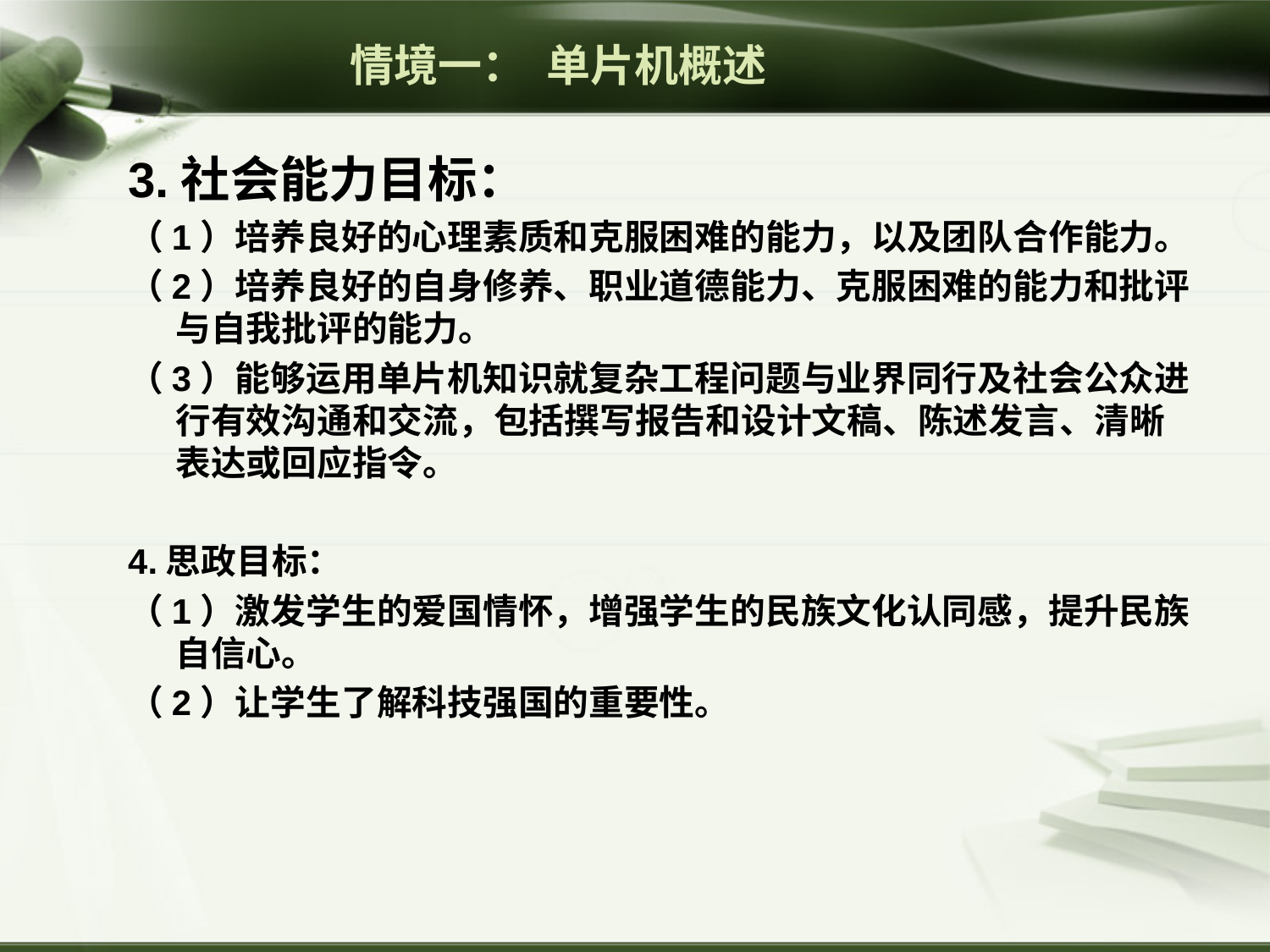

情境一：  单片机概述
3.社会能力目标：
（1）培养良好的心理素质和克服困难的能力，以及团队合作能力。
（2）培养良好的自身修养、职业道德能力、克服困难的能力和批评与自我批评的能力。
（3）能够运用单片机知识就复杂工程问题与业界同行及社会公众进行有效沟通和交流，包括撰写报告和设计文稿、陈述发言、清晰表达或回应指令。

4.思政目标：
（1）激发学生的爱国情怀，增强学生的民族文化认同感，提升民族自信心。
（2）让学生了解科技强国的重要性。